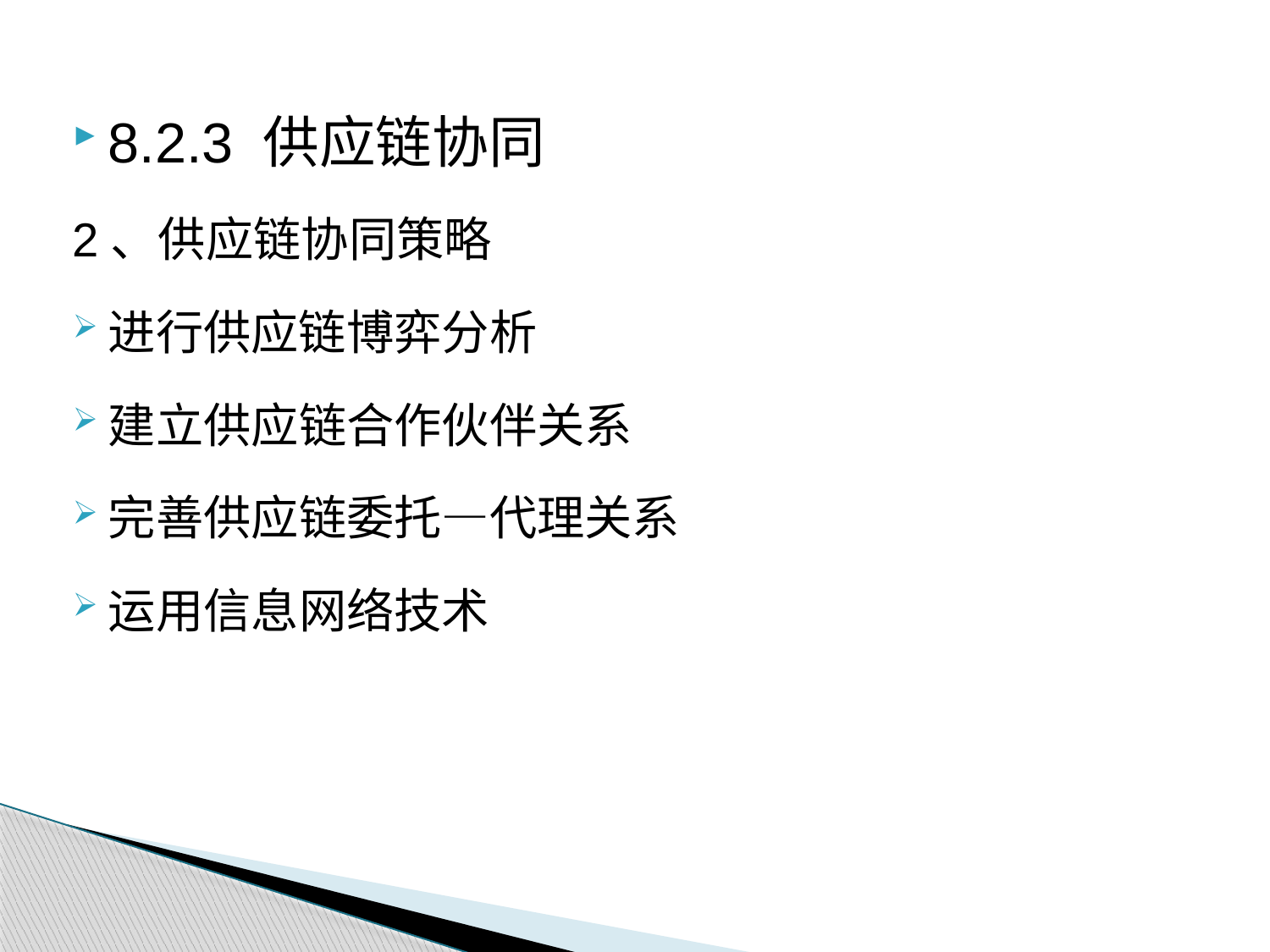

8.2.3 供应链协同
2、供应链协同策略
进行供应链博弈分析
建立供应链合作伙伴关系
完善供应链委托—代理关系
运用信息网络技术